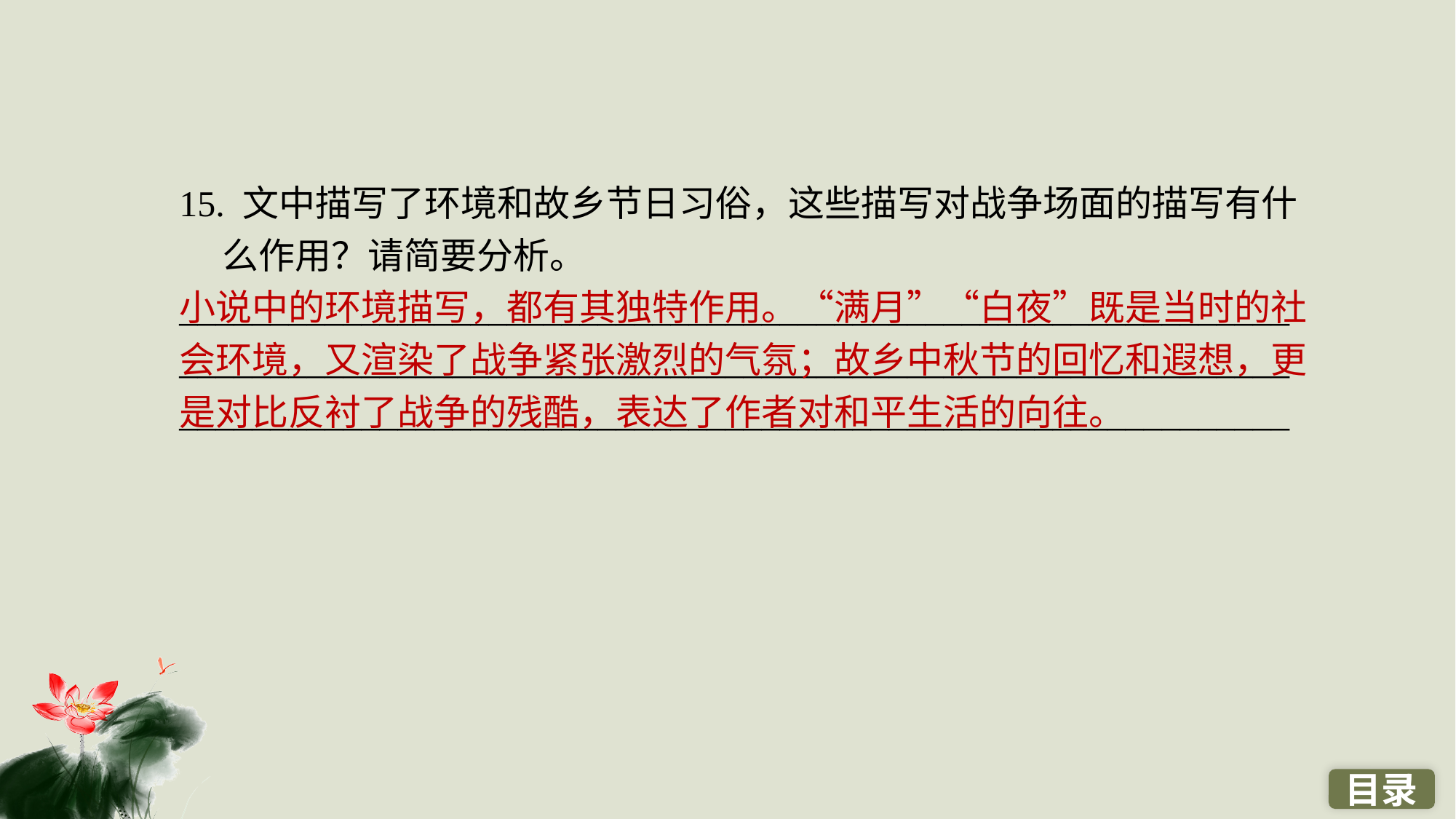

15. 文中描写了环境和故乡节日习俗，这些描写对战争场面的描写有什么作用？请简要分析。
_____________________________________________________________
_____________________________________________________________
_____________________________________________________________

小说中的环境描写，都有其独特作用。“满月”“白夜”既是当时的社会环境，又渲染了战争紧张激烈的气氛；故乡中秋节的回忆和遐想，更是对比反衬了战争的残酷，表达了作者对和平生活的向往。